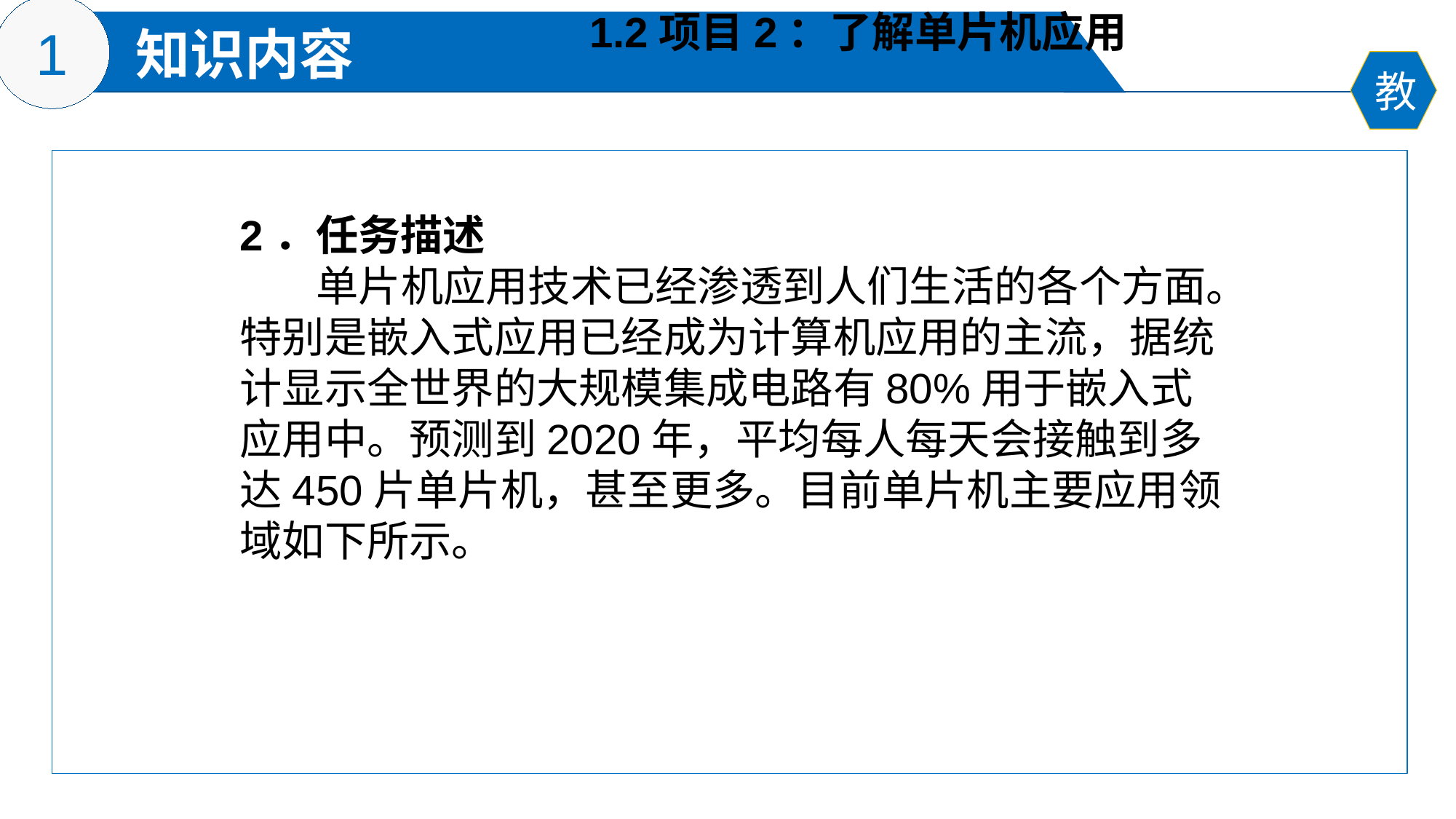

1.2项目2：了解单片机应用
2．任务描述
       单片机应用技术已经渗透到人们生活的各个方面。特别是嵌入式应用已经成为计算机应用的主流，据统计显示全世界的大规模集成电路有80%用于嵌入式应用中。预测到2020年，平均每人每天会接触到多达450片单片机，甚至更多。目前单片机主要应用领域如下所示。